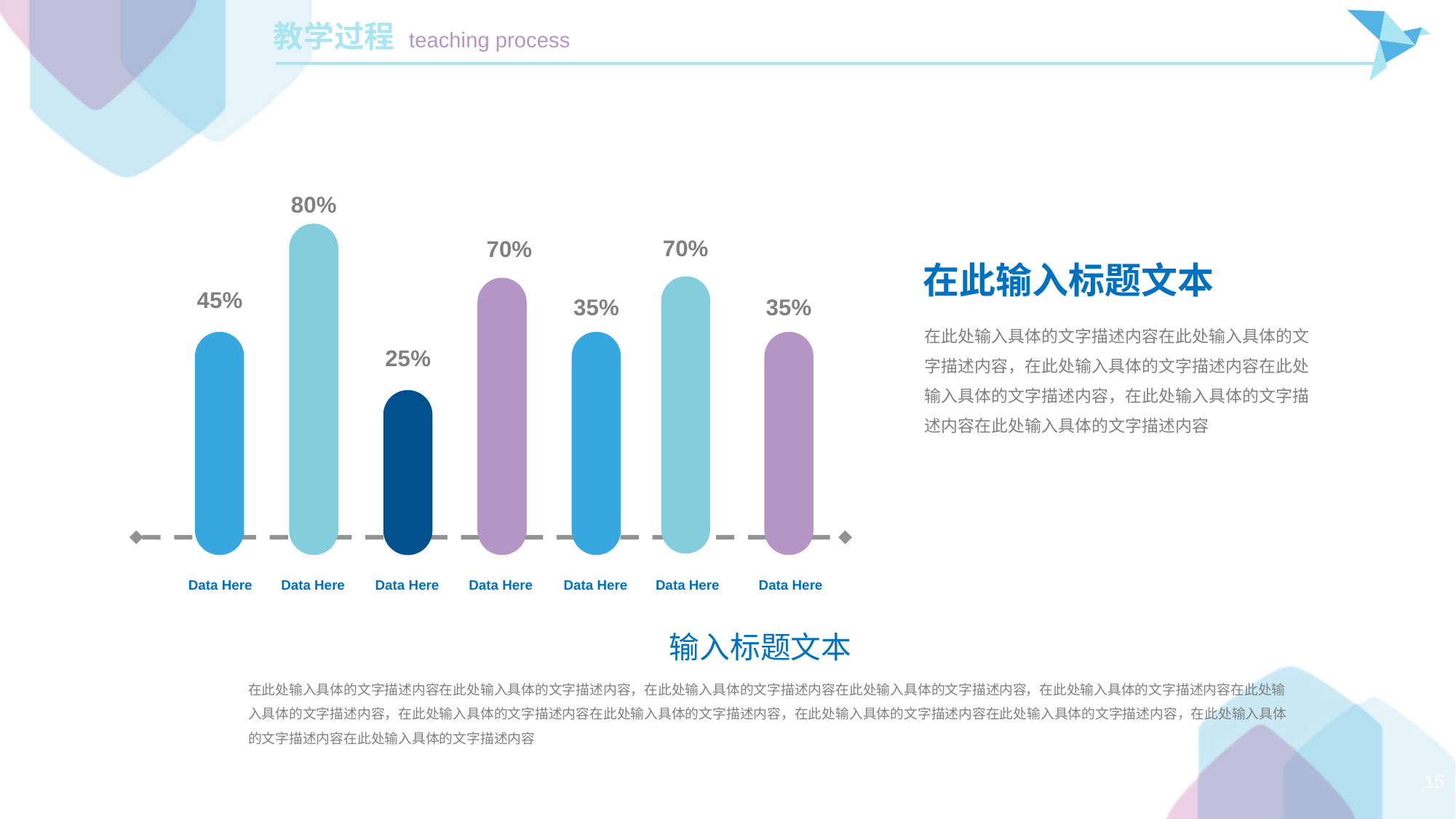

80%

70%
70%
在此输入标题文本

45%
35%
35%
在此处输入具体的文字描述内容在此处输入具体的文字描述内容，在此处输入具体的文字描述内容在此处输入具体的文字描述内容，在此处输入具体的文字描述内容在此处输入具体的文字描述内容

25%

Data Here
Data Here
Data Here
Data Here
Data Here
Data Here
Data Here
输入标题文本
在此处输入具体的文字描述内容在此处输入具体的文字描述内容，在此处输入具体的文字描述内容在此处输入具体的文字描述内容，在此处输入具体的文字描述内容在此处输入具体的文字描述内容，在此处输入具体的文字描述内容在此处输入具体的文字描述内容，在此处输入具体的文字描述内容在此处输入具体的文字描述内容，在此处输入具体的文字描述内容在此处输入具体的文字描述内容

15